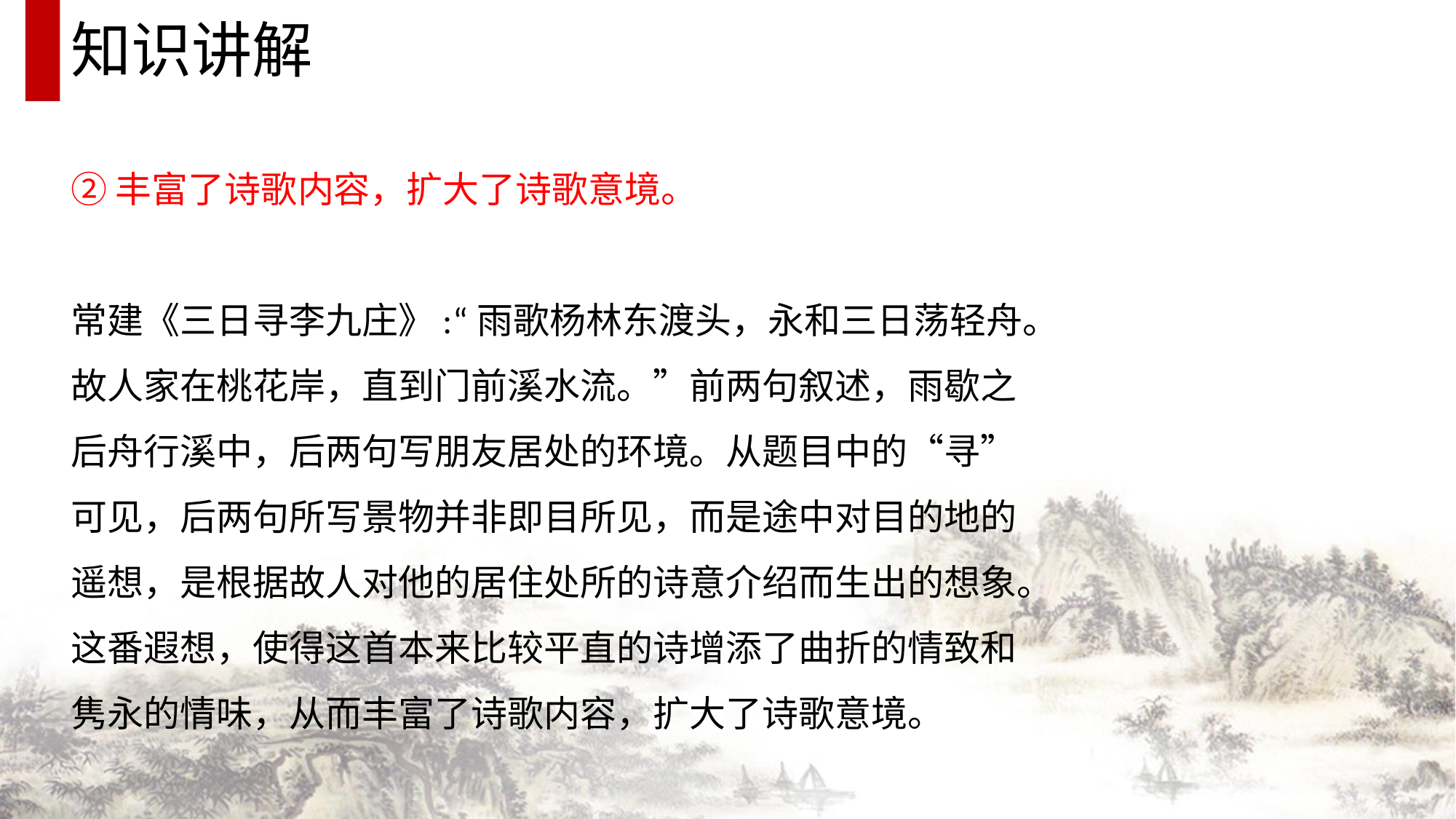

知识讲解
②丰富了诗歌内容，扩大了诗歌意境。

常建《三日寻李九庄》:“雨歌杨林东渡头，永和三日荡轻舟。故人家在桃花岸，直到门前溪水流。”前两句叙述，雨歇之后舟行溪中，后两句写朋友居处的环境。从题目中的“寻”可见，后两句所写景物并非即目所见，而是途中对目的地的遥想，是根据故人对他的居住处所的诗意介绍而生出的想象。这番遐想，使得这首本来比较平直的诗增添了曲折的情致和隽永的情味，从而丰富了诗歌内容，扩大了诗歌意境。